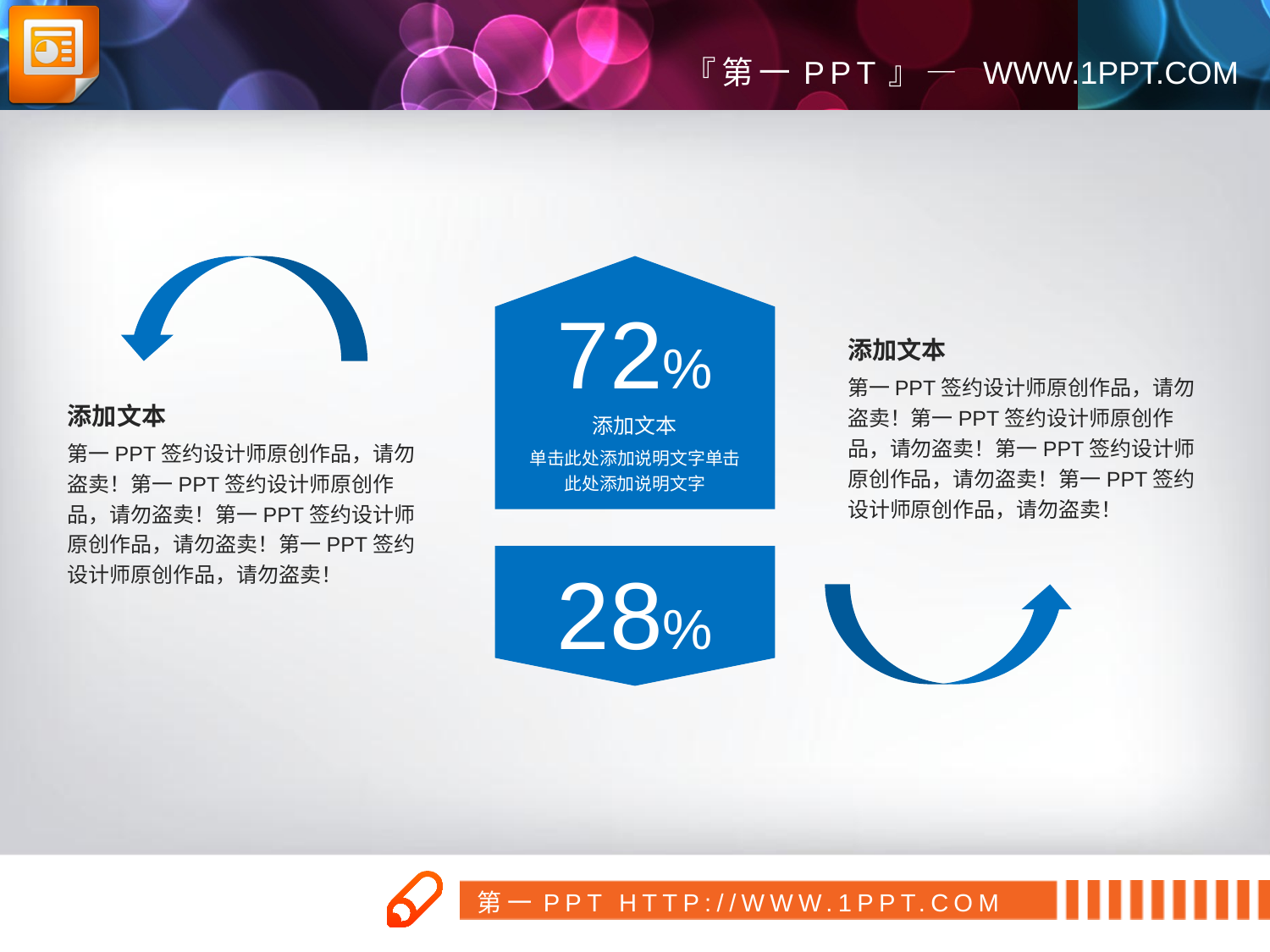

72%
添加文本
第一PPT签约设计师原创作品，请勿盗卖！第一PPT签约设计师原创作品，请勿盗卖！第一PPT签约设计师原创作品，请勿盗卖！第一PPT签约设计师原创作品，请勿盗卖！
添加文本
第一PPT签约设计师原创作品，请勿盗卖！第一PPT签约设计师原创作品，请勿盗卖！第一PPT签约设计师原创作品，请勿盗卖！第一PPT签约设计师原创作品，请勿盗卖！
添加文本
单击此处添加说明文字单击此处添加说明文字

28%